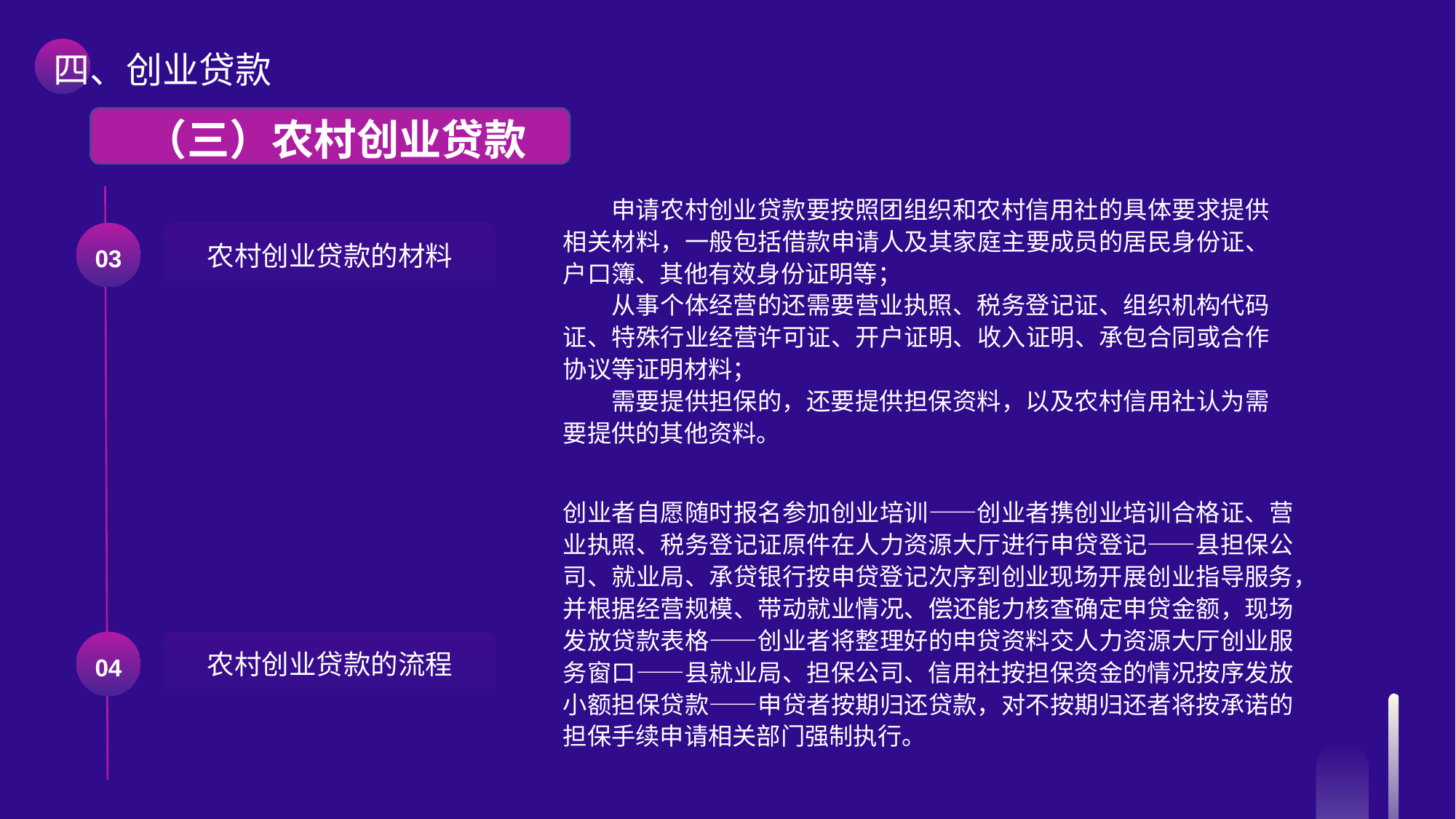

四、创业贷款

 （三）农村创业贷款
申请农村创业贷款要按照团组织和农村信用社的具体要求提供相关材料，一般包括借款申请人及其家庭主要成员的居民身份证、户口簿、其他有效身份证明等；
从事个体经营的还需要营业执照、税务登记证、组织机构代码证、特殊行业经营许可证、开户证明、收入证明、承包合同或合作协议等证明材料；
需要提供担保的，还要提供担保资料，以及农村信用社认为需要提供的其他资料。
03
农村创业贷款的材料
创业者自愿随时报名参加创业培训——创业者携创业培训合格证、营业执照、税务登记证原件在人力资源大厅进行申贷登记——县担保公司、就业局、承贷银行按申贷登记次序到创业现场开展创业指导服务，并根据经营规模、带动就业情况、偿还能力核查确定申贷金额，现场发放贷款表格——创业者将整理好的申贷资料交人力资源大厅创业服务窗口——县就业局、担保公司、信用社按担保资金的情况按序发放小额担保贷款——申贷者按期归还贷款，对不按期归还者将按承诺的担保手续申请相关部门强制执行。
04
农村创业贷款的流程